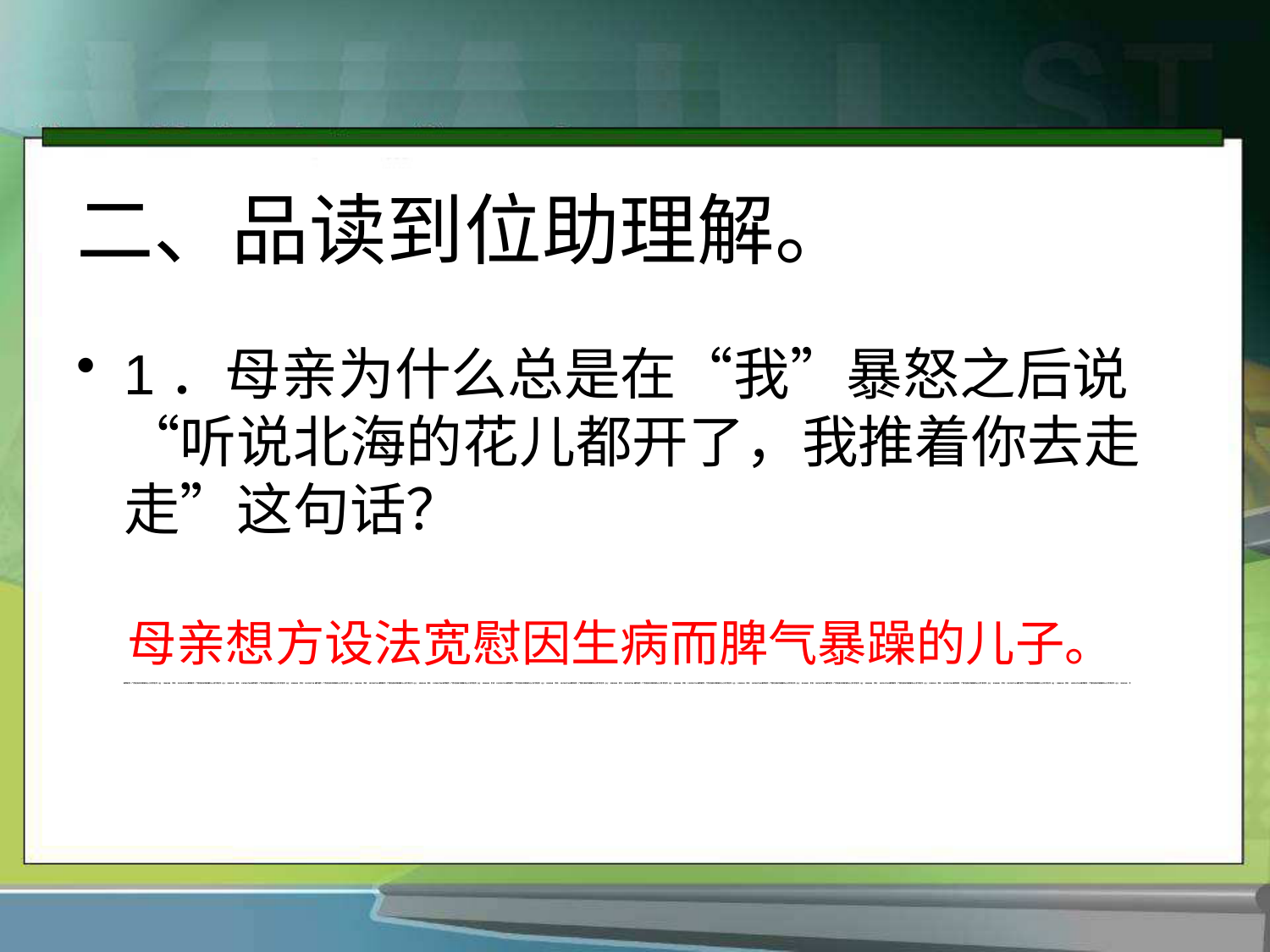

# 二、品读到位助理解。
1．母亲为什么总是在“我”暴怒之后说“听说北海的花儿都开了，我推着你去走走”这句话？
母亲想方设法宽慰因生病而脾气暴躁的儿子。
课件制作：广西北流市平政镇中心小学 李巨华 QQ：52989548   手机：13978517744课件制作：广西北流市平政镇中心小学 李巨华 QQ：52989548   手机：13978517744课件制作：广西北流市平政镇中心小学 李巨华 QQ：52989548   手机：13978517744课件制作：广西北流市平政镇中心小学 李巨华 QQ：52989548   手机：13978517744课件制作：广西北流市平政镇中心小学 李巨华 QQ：52989548   手机：13978517744课件制作：广西北流市平政镇中心小学 李巨华 QQ：52989548   手机：13978517744课件制作：广西北流市平政镇中心小学 李巨华 QQ：52989548   手机：13978517744课件制作：广西北流市平政镇中心小学 李巨华 QQ：52989548   手机：13978517744课件制作：广西北流市平政镇中心小学 李巨华 QQ：52989548   手机：13978517744课件制作：广西北流市平政镇中心小学 李巨华 QQ：52989548   手机：13978517744课件制作：广西北流市平政镇中心小学 李巨华 QQ：52989548   手机：13978517744课件制作：广西北流市平政镇中心小学 李巨华 QQ：52989548   手机：13978517744课件制作：广西北流市平政镇中心小学 李巨华 QQ：52989548   手机：13978517744课件制作：广西北流市平政镇中心小学 李巨华 QQ：52989548   手机：13978517744课件制作：广西北流市平政镇中心小学 李巨华 QQ：52989548   手机：13978517744课件制作：广西北流市平政镇中心小学 李巨华 QQ：52989548   手